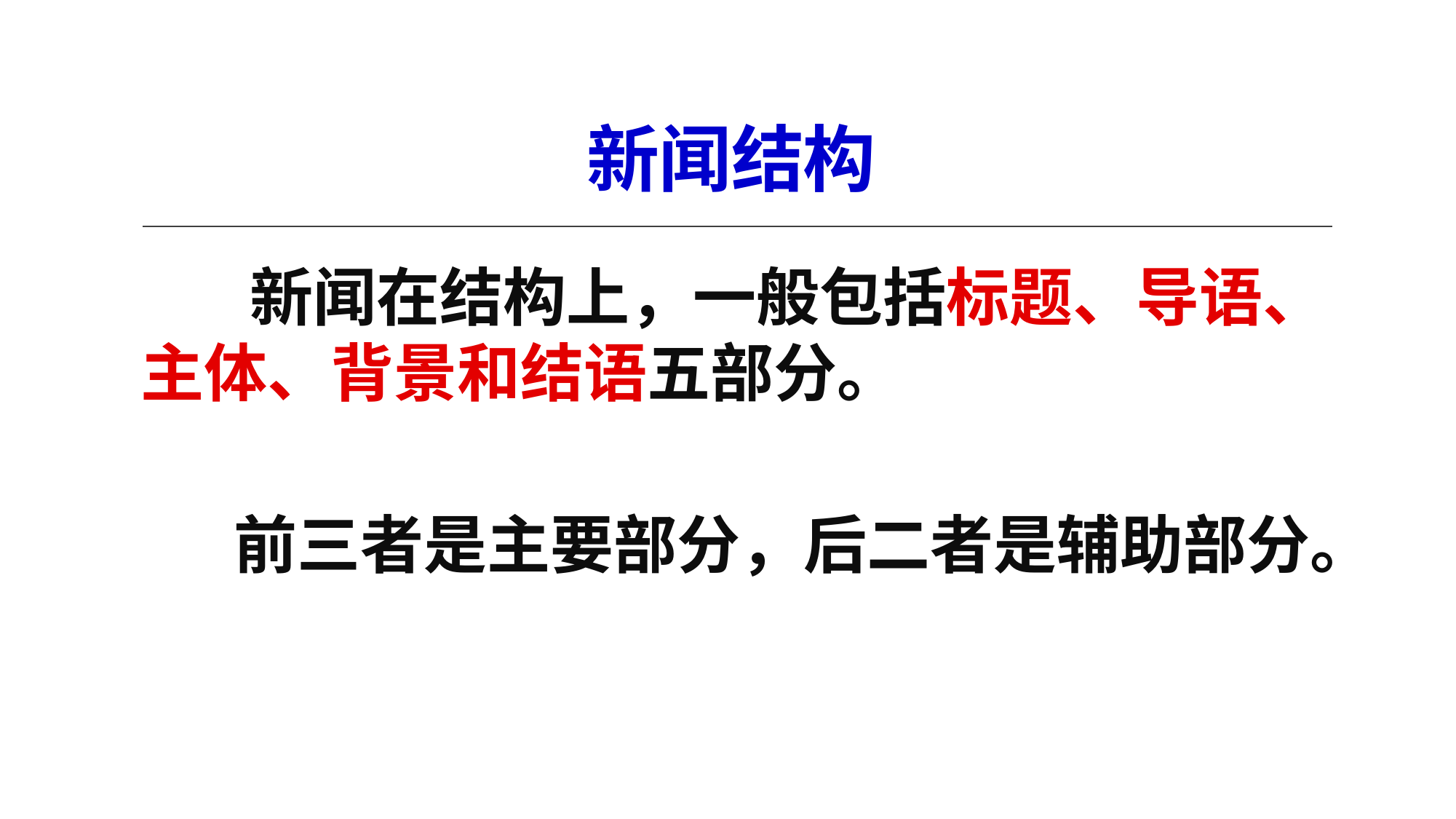

# 新闻结构
               新闻在结构上，一般包括标题、导语、主体、背景和结语五部分。

      前三者是主要部分，后二者是辅助部分。

2020/9/27